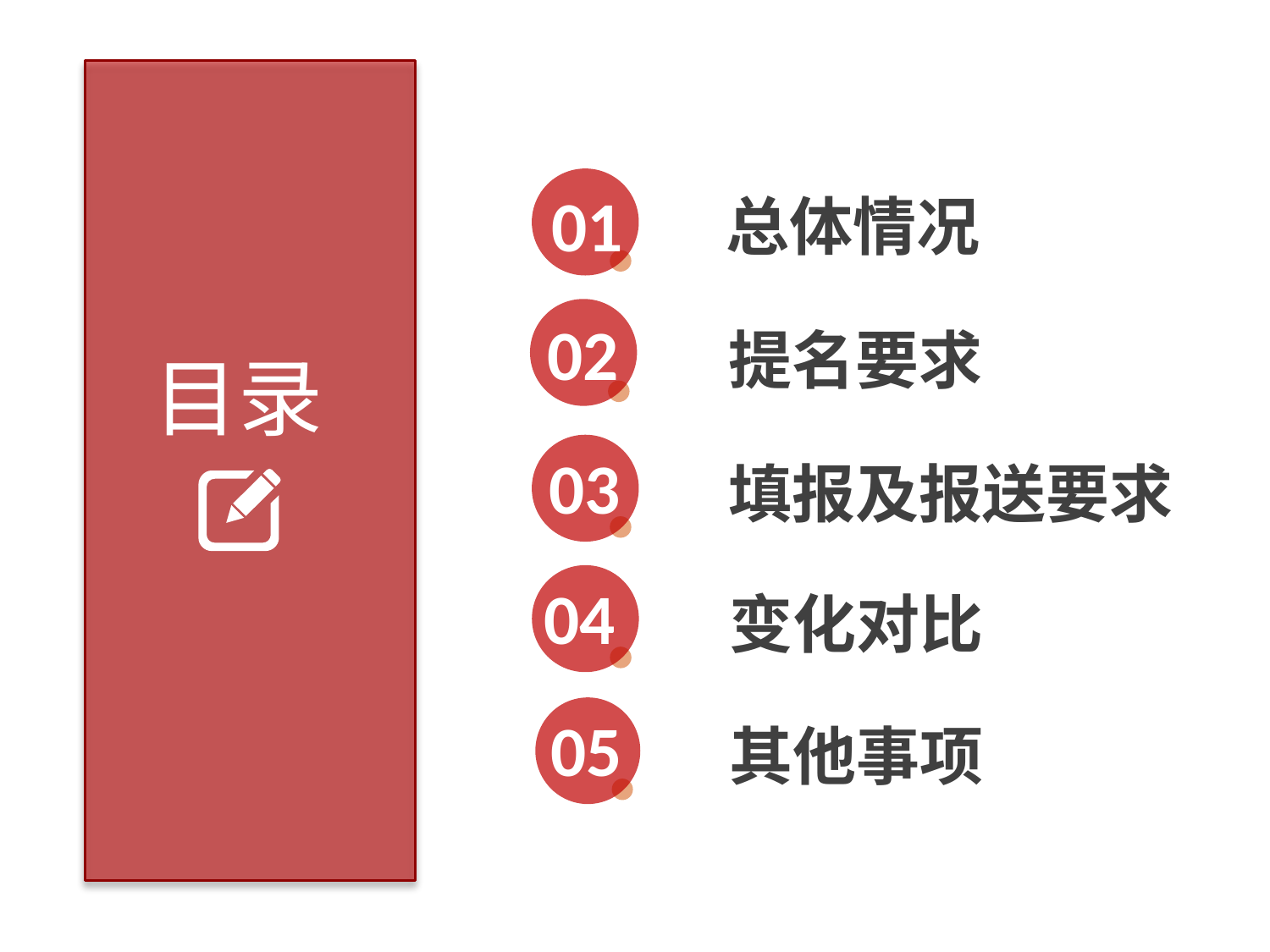

总体情况

01

02

提名要求
目录

03

填报及报送要求

变化对比

04

其他事项

05